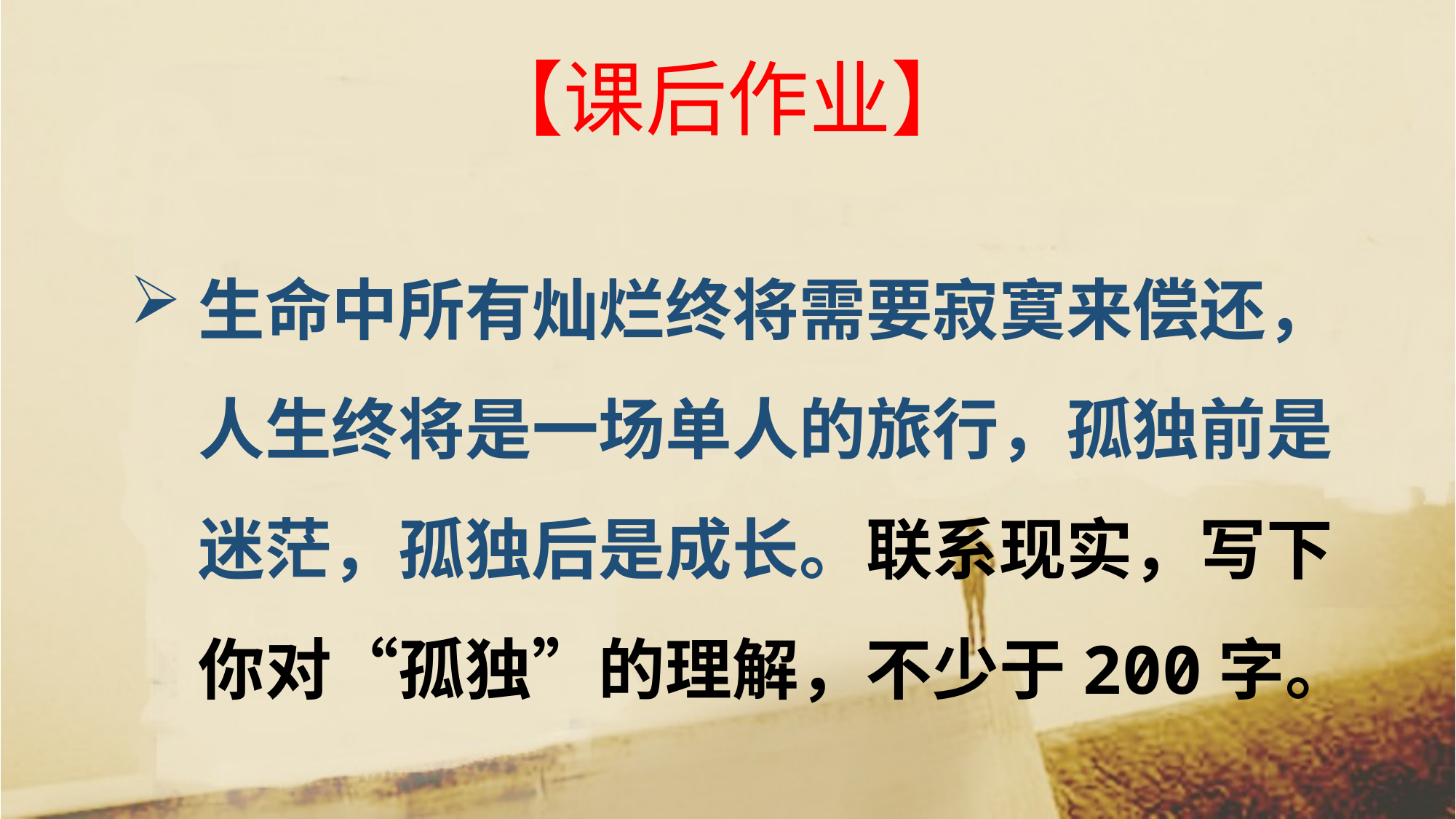

【课后作业】
生命中所有灿烂终将需要寂寞来偿还，人生终将是一场单人的旅行，孤独前是迷茫，孤独后是成长。联系现实，写下你对“孤独”的理解，不少于200字。